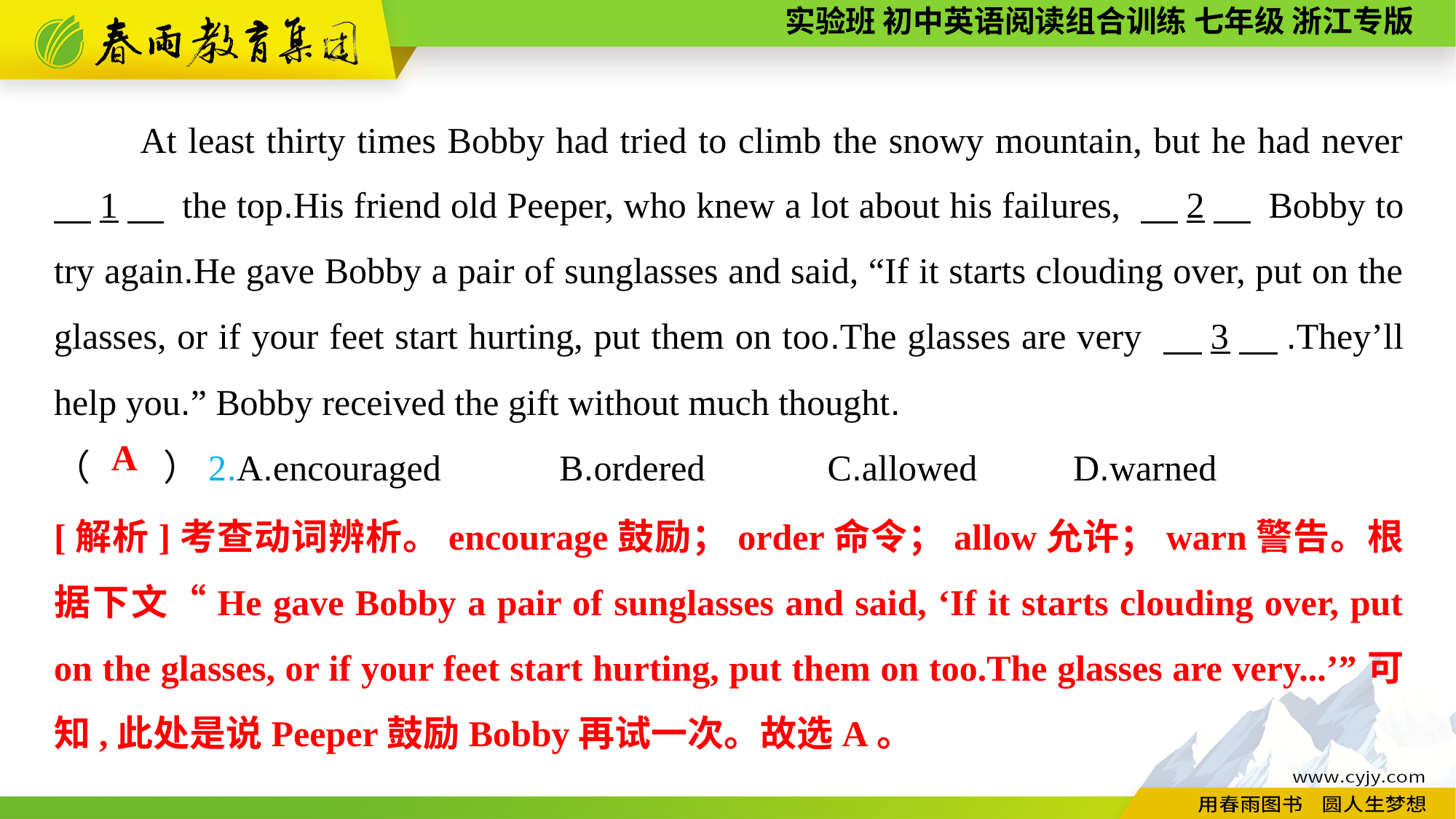

At least thirty times Bobby had tried to climb the snowy mountain, but he had never 　1　 the top.His friend old Peeper, who knew a lot about his failures, 　2　 Bobby to try again.He gave Bobby a pair of sunglasses and said, “If it starts clouding over, put on the glasses, or if your feet start hurting, put them on too.The glasses are very 　3　.They’ll help you.” Bobby received the gift without much thought.
（　　）2.A.encouraged             B.ordered	             C.allowed	    D.warned
A
[解析]考查动词辨析。encourage鼓励；order命令；allow允许；warn警告。根据下文“He gave Bobby a pair of sunglasses and said, ‘If it starts clouding over, put on the glasses, or if your feet start hurting, put them on too.The glasses are very...’”可知,此处是说Peeper鼓励Bobby再试一次。故选A。